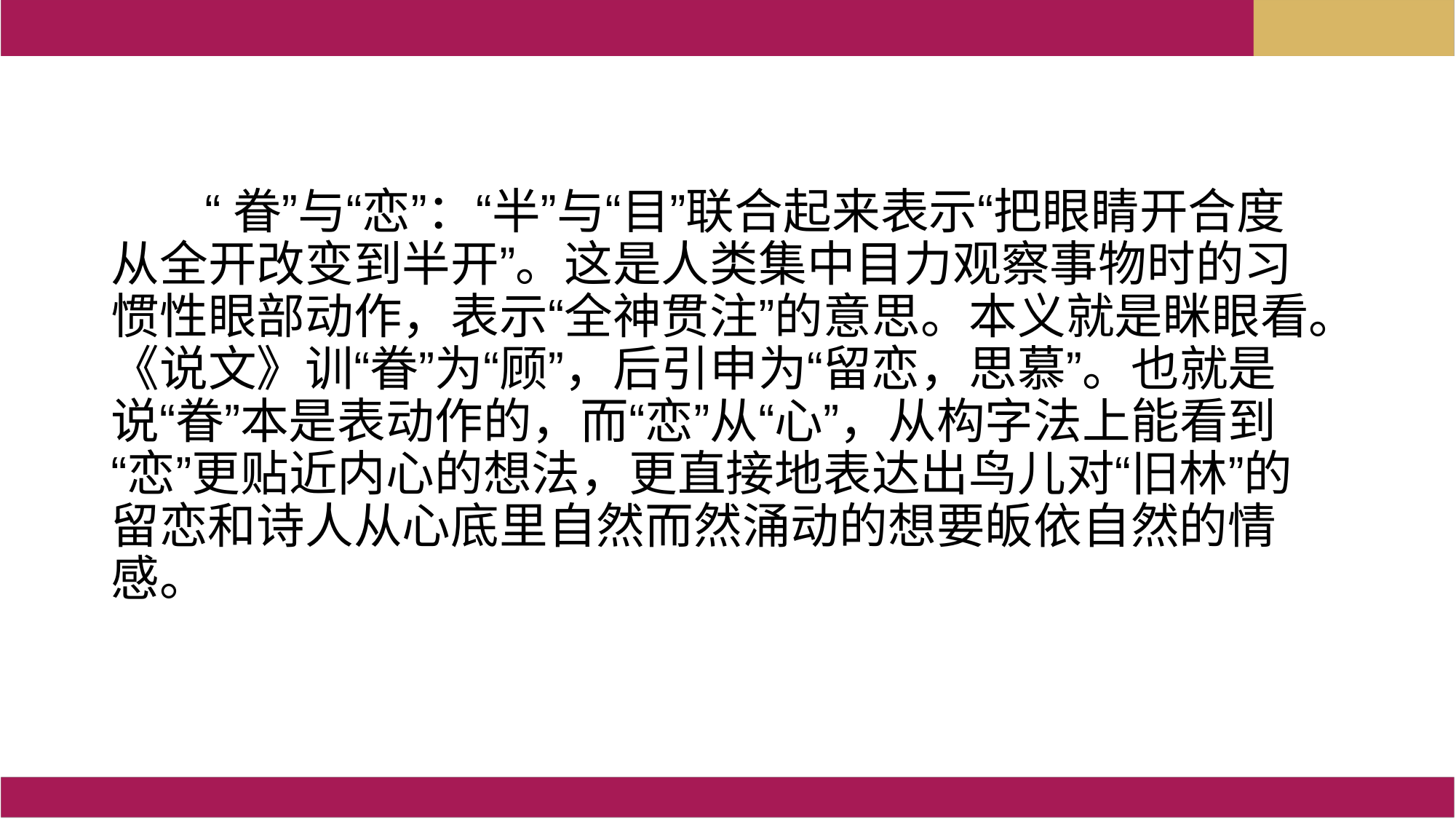

“眷”与“恋”：“半”与“目”联合起来表示“把眼睛开合度从全开改变到半开”。这是人类集中目力观察事物时的习惯性眼部动作，表示“全神贯注”的意思。本义就是眯眼看。《说文》训“眷”为“顾”，后引申为“留恋，思慕”。也就是说“眷”本是表动作的，而“恋”从“心”，从构字法上能看到“恋”更贴近内心的想法，更直接地表达出鸟儿对“旧林”的留恋和诗人从心底里自然而然涌动的想要皈依自然的情感。